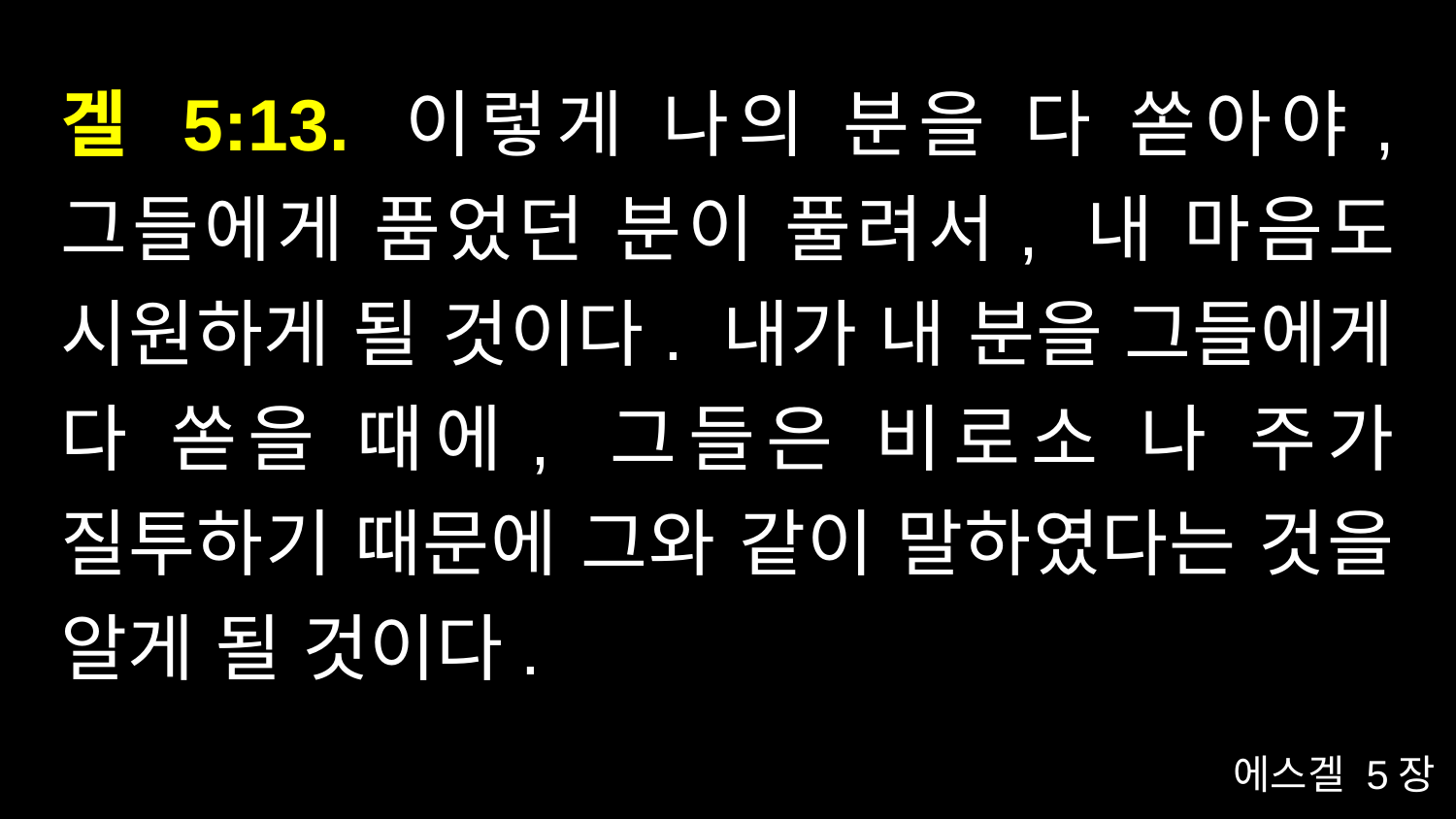

# 겔 5:13. 이렇게 나의 분을 다 쏟아야, 그들에게 품었던 분이 풀려서, 내 마음도 시원하게 될 것이다. 내가 내 분을 그들에게 다 쏟을 때에, 그들은 비로소 나 주가 질투하기 때문에 그와 같이 말하였다는 것을 알게 될 것이다.
에스겔 5장